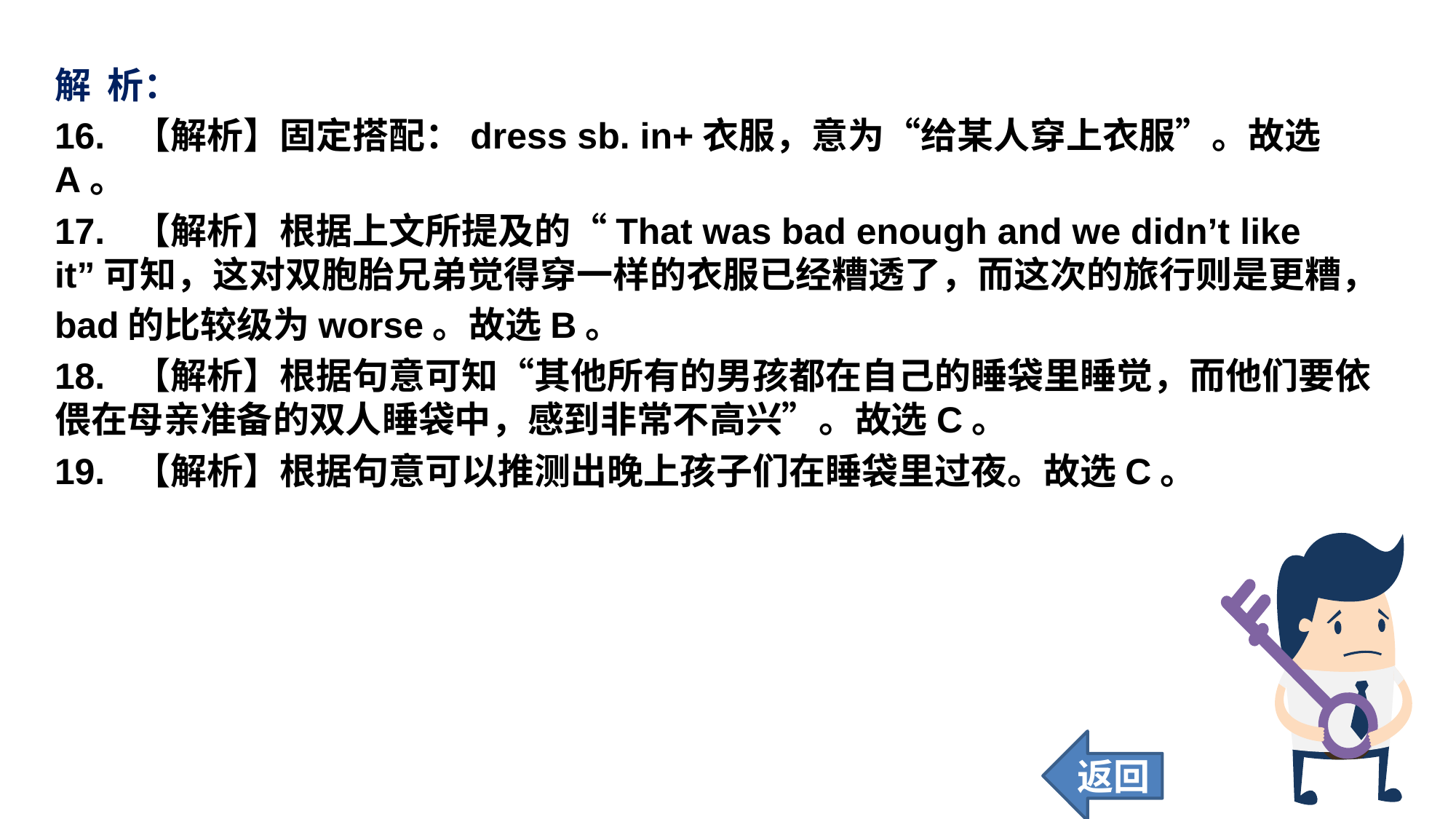

解  析：
16.  【解析】固定搭配：dress sb. in+衣服，意为“给某人穿上衣服”。故选A。
17.  【解析】根据上文所提及的“That was bad enough and we didn’t like it”可知，这对双胞胎兄弟觉得穿一样的衣服已经糟透了，而这次的旅行则是更糟，
bad的比较级为worse。故选B。
18.  【解析】根据句意可知“其他所有的男孩都在自己的睡袋里睡觉，而他们要依偎在母亲准备的双人睡袋中，感到非常不高兴”。故选C。
19.  【解析】根据句意可以推测出晚上孩子们在睡袋里过夜。故选C。

返回
24